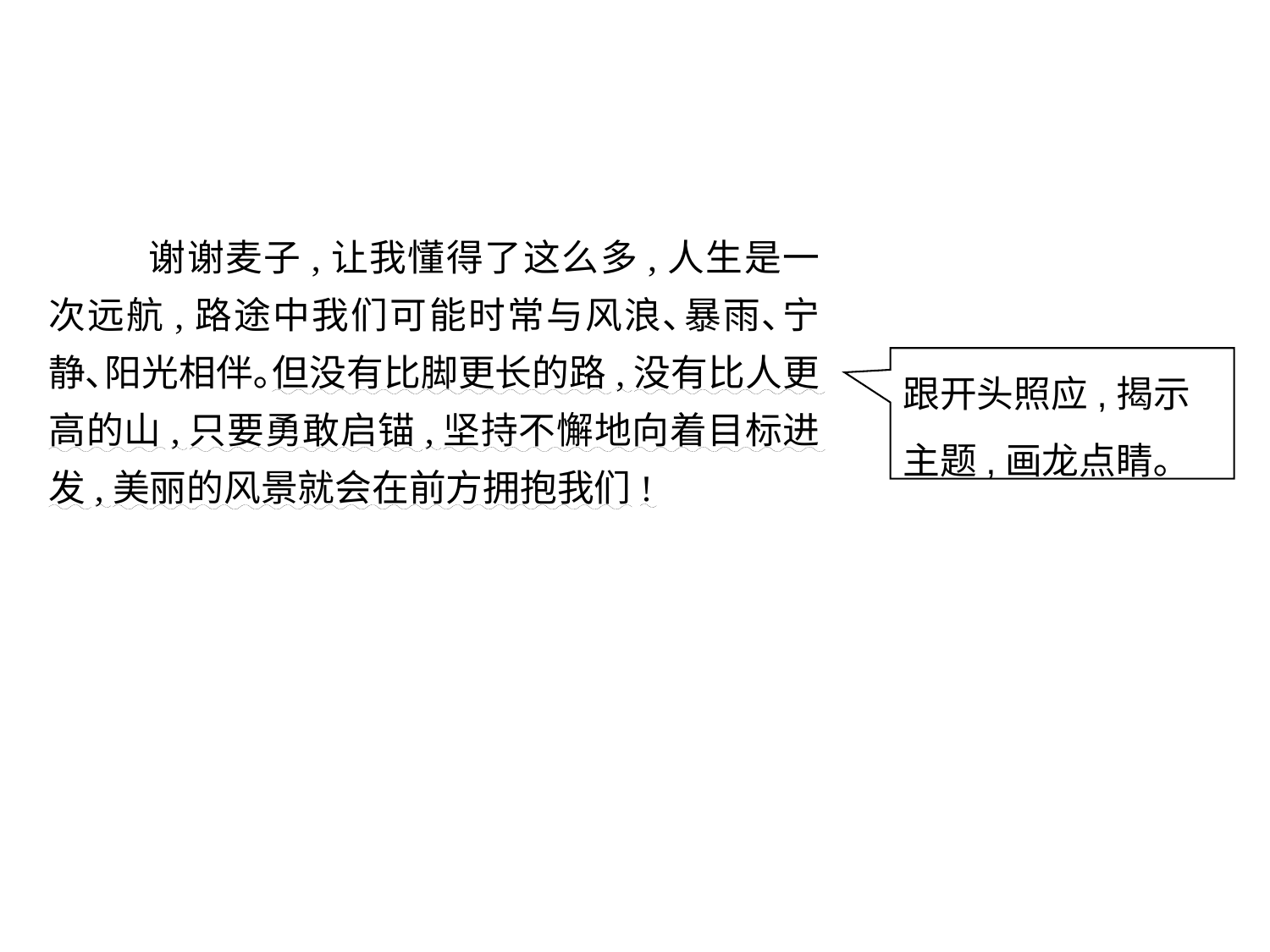

谢谢麦子,让我懂得了这么多,人生是一次远航,路途中我们可能时常与风浪､暴雨､宁静､阳光相伴｡但没有比脚更长的路,没有比人更高的山,只要勇敢启锚,坚持不懈地向着目标进发,美丽的风景就会在前方拥抱我们!
跟开头照应,揭示主题,画龙点睛｡